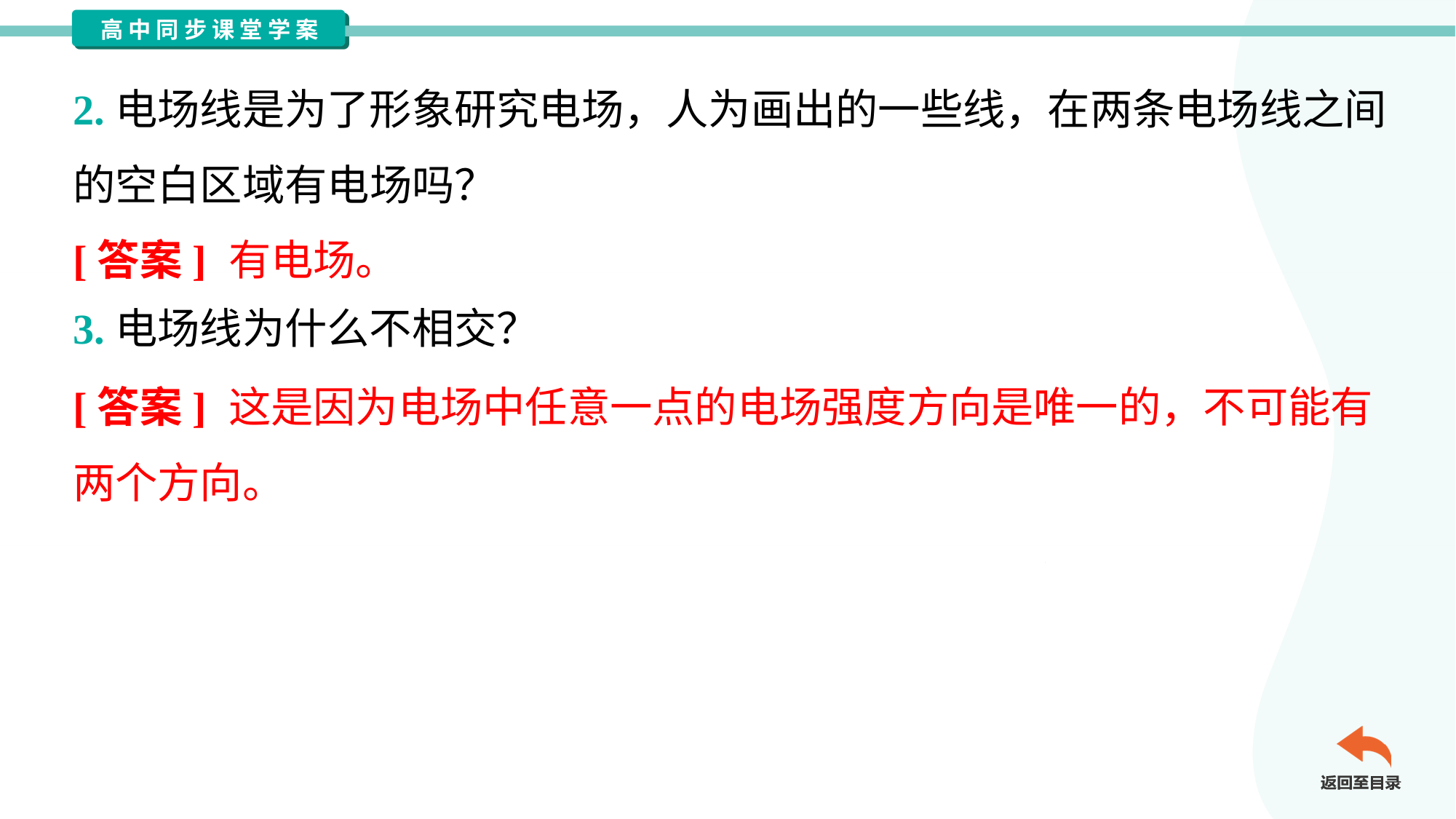

2.电场线是为了形象研究电场，人为画出的一些线，在两条电场线之间
的空白区域有电场吗？
[答案] 有电场。
3.电场线为什么不相交？
[答案] 这是因为电场中任意一点的电场强度方向是唯一的，不可能有
两个方向。